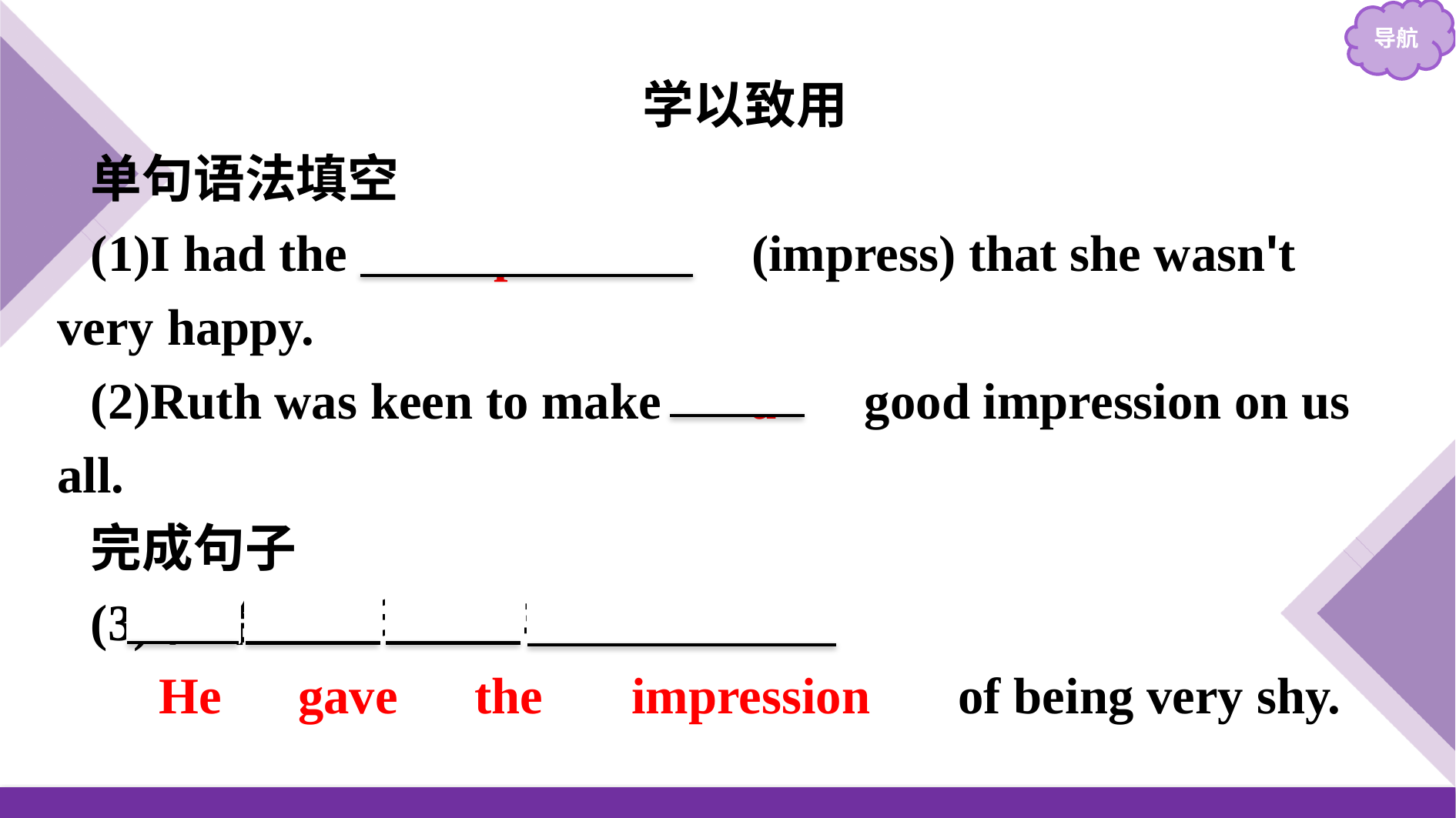

学以致用
单句语法填空
(1)I had the 　impression　(impress) that she wasn't very happy.
(2)Ruth was keen to make 　a　 good impression on us all.
完成句子
(3)他给人的印象是非常腼腆。
　He　gave　the　 impression　 of being very shy.